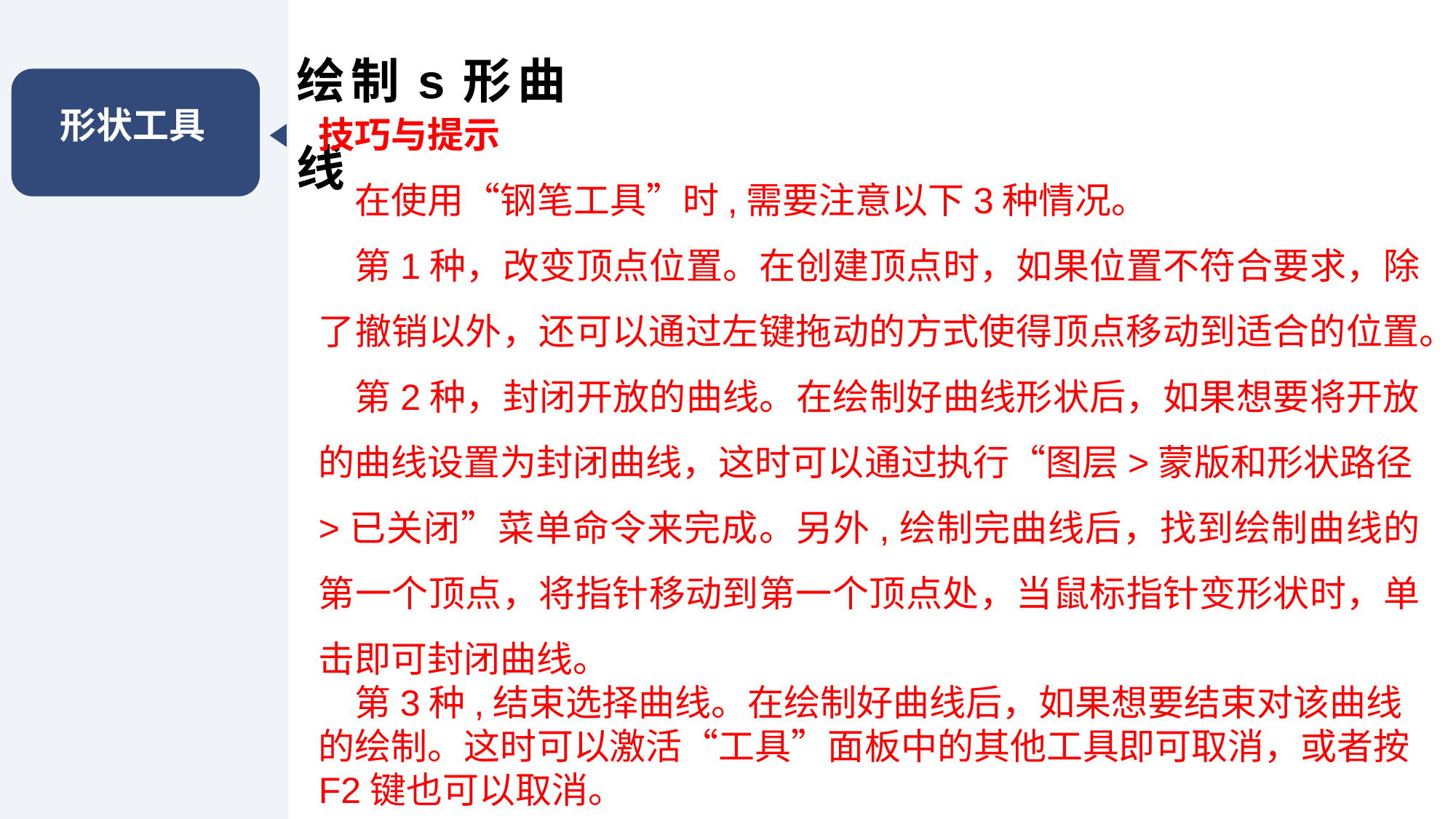

绘制s形曲线

形状工具

技巧与提示
在使用“钢笔工具”时,需要注意以下3种情况。
第1种，改变顶点位置。在创建顶点时，如果位置不符合要求，除了撤销以外，还可以通过左键拖动的方式使得顶点移动到适合的位置。
第2种，封闭开放的曲线。在绘制好曲线形状后，如果想要将开放的曲线设置为封闭曲线，这时可以通过执行“图层>蒙版和形状路径>已关闭”菜单命令来完成。另外,绘制完曲线后，找到绘制曲线的第一个顶点，将指针移动到第一个顶点处，当鼠标指针变形状时，单击即可封闭曲线。
第3种,结束选择曲线。在绘制好曲线后，如果想要结束对该曲线的绘制。这时可以激活“工具”面板中的其他工具即可取消，或者按F2键也可以取消。